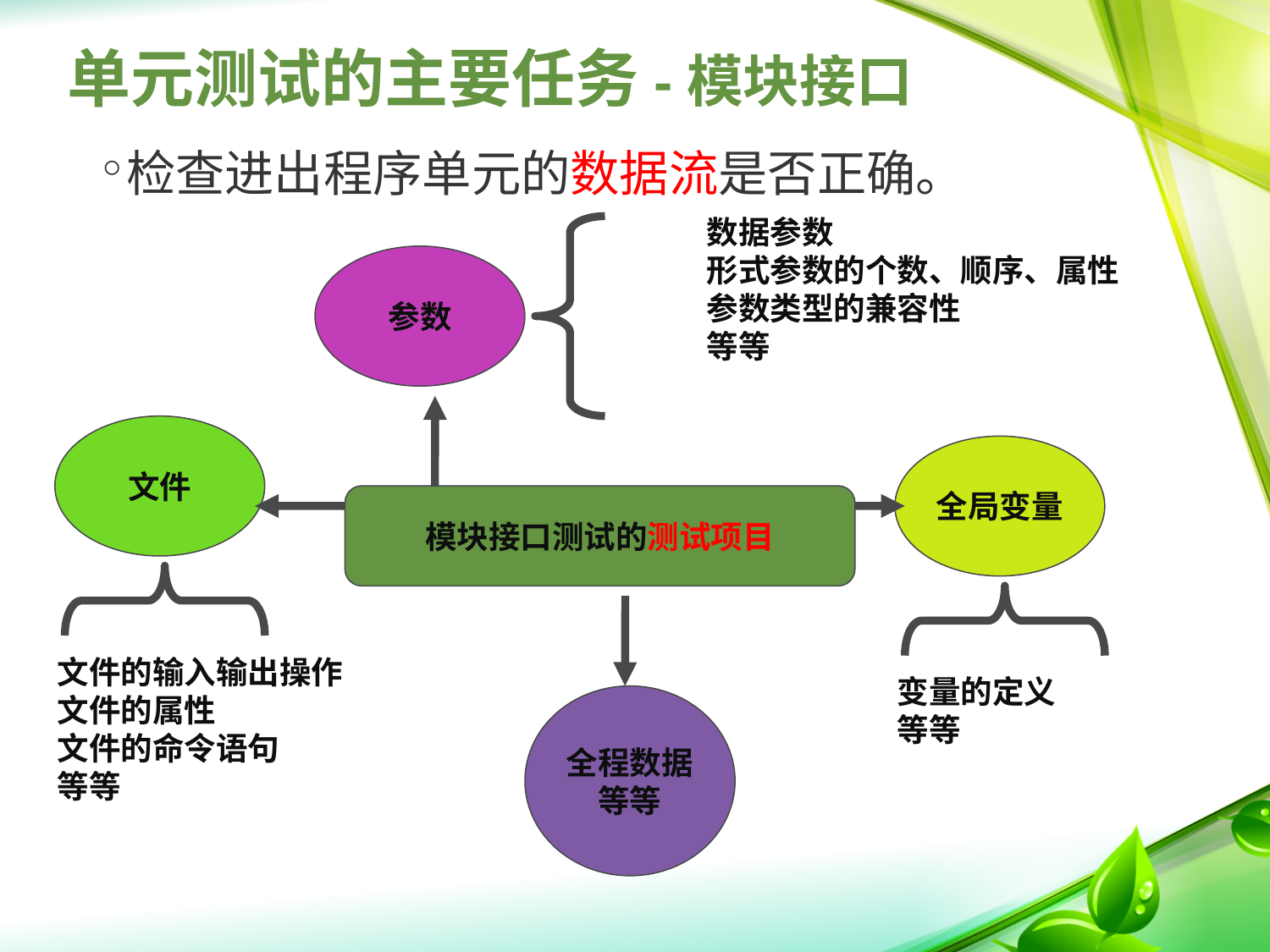

# 单元测试的主要任务-模块接口
检查进出程序单元的数据流是否正确。
数据参数
形式参数的个数、顺序、属性
参数类型的兼容性
等等

参数

模块接口测试的测试项目

文件

文件的输入输出操作
文件的属性
文件的命令语句
等等
全局变量

变量的定义
等等
全程数据
等等